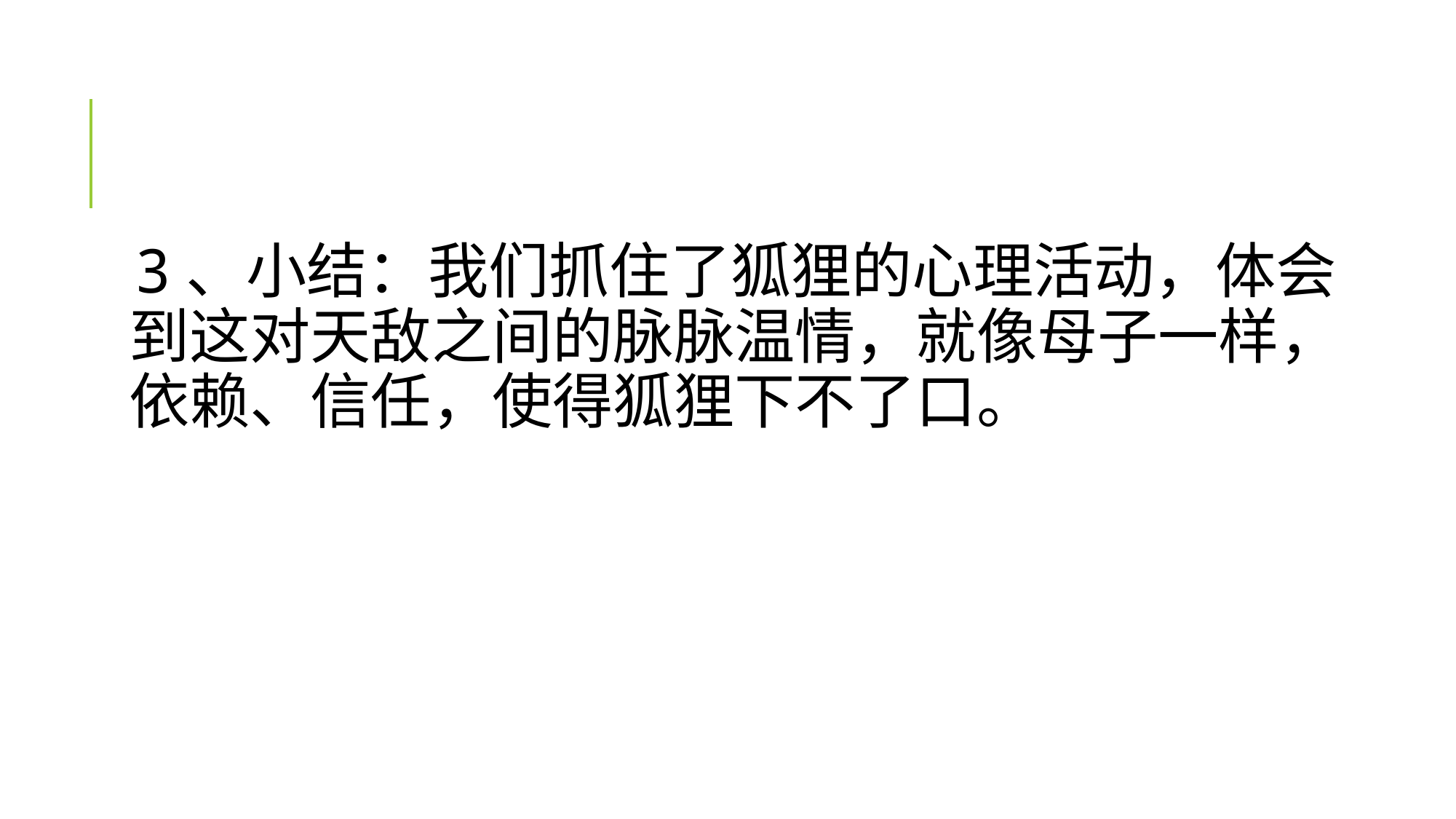

3、小结：我们抓住了狐狸的心理活动，体会到这对天敌之间的脉脉温情，就像母子一样，依赖、信任，使得狐狸下不了口。